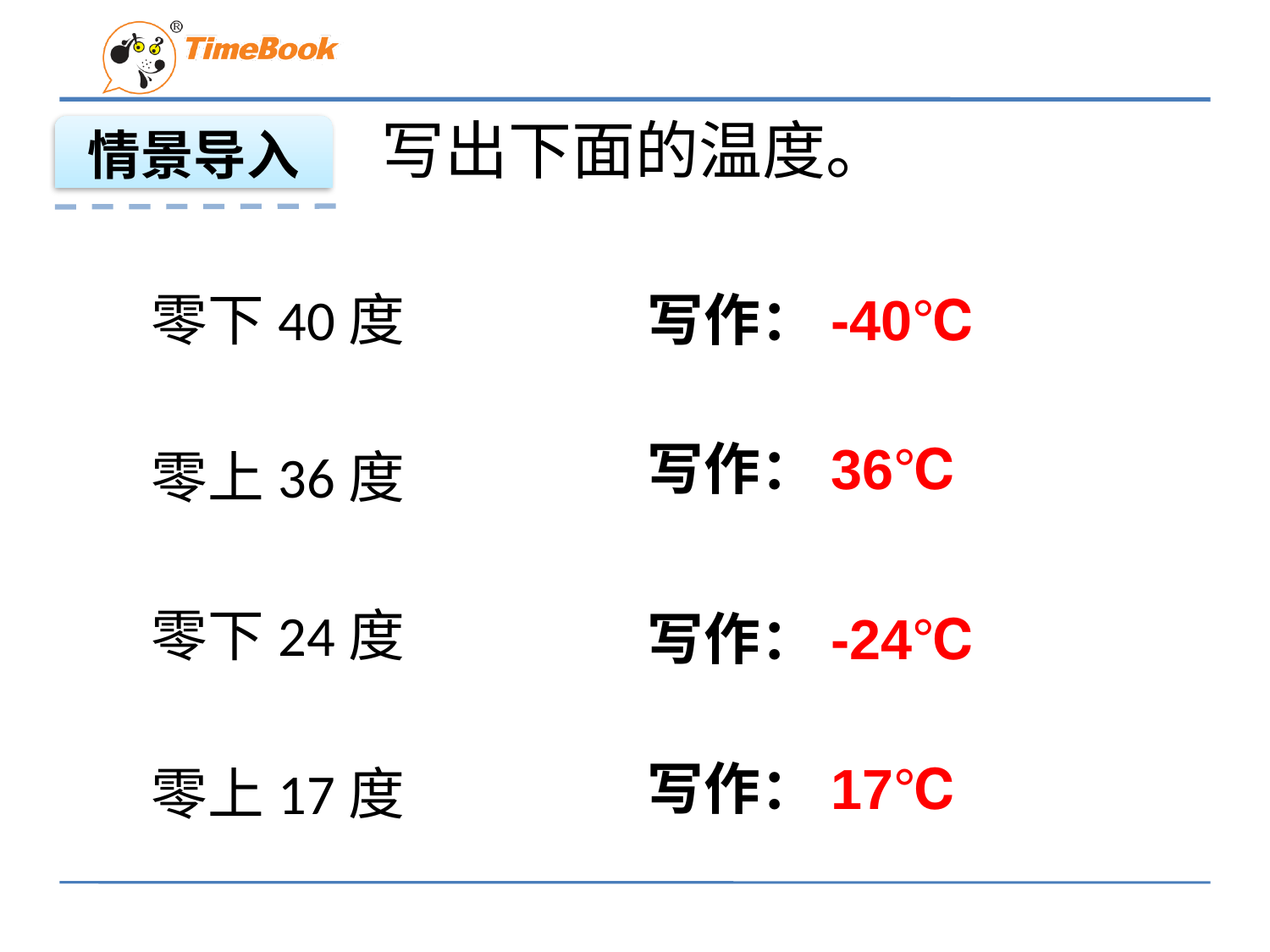

# 写出下面的温度。
情景导入
零下40度

零上36度

零下24度

零上17度
写作：-40℃
写作：36℃
写作：-24℃
写作：17℃